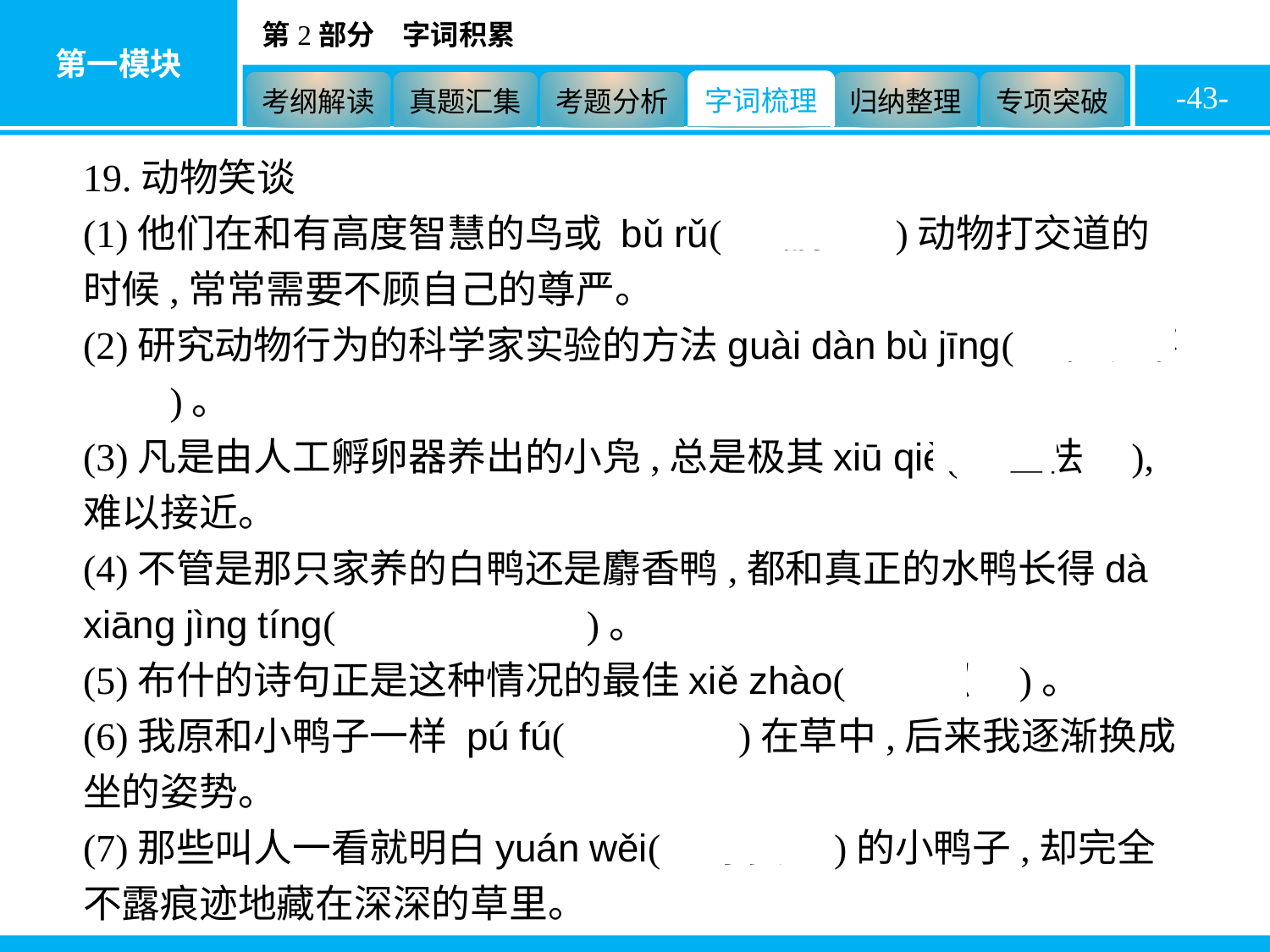

-43-
19.动物笑谈
(1)他们在和有高度智慧的鸟或 bǔ rǔ(　哺乳　)动物打交道的时候,常常需要不顾自己的尊严。
(2)研究动物行为的科学家实验的方法guài dàn bù jīng(　怪诞不经　)。
(3)凡是由人工孵卵器养出的小凫,总是极其xiū qiè(　羞怯　),难以接近。
(4)不管是那只家养的白鸭还是麝香鸭,都和真正的水鸭长得dà xiāng jìng tíng(　大相径庭　)。
(5)布什的诗句正是这种情况的最佳xiě zhào(　写照　)。
(6)我原和小鸭子一样 pú fú(　匍匐　)在草中,后来我逐渐换成坐的姿势。
(7)那些叫人一看就明白yuán wěi(　原委　)的小鸭子,却完全不露痕迹地藏在深深的草里。